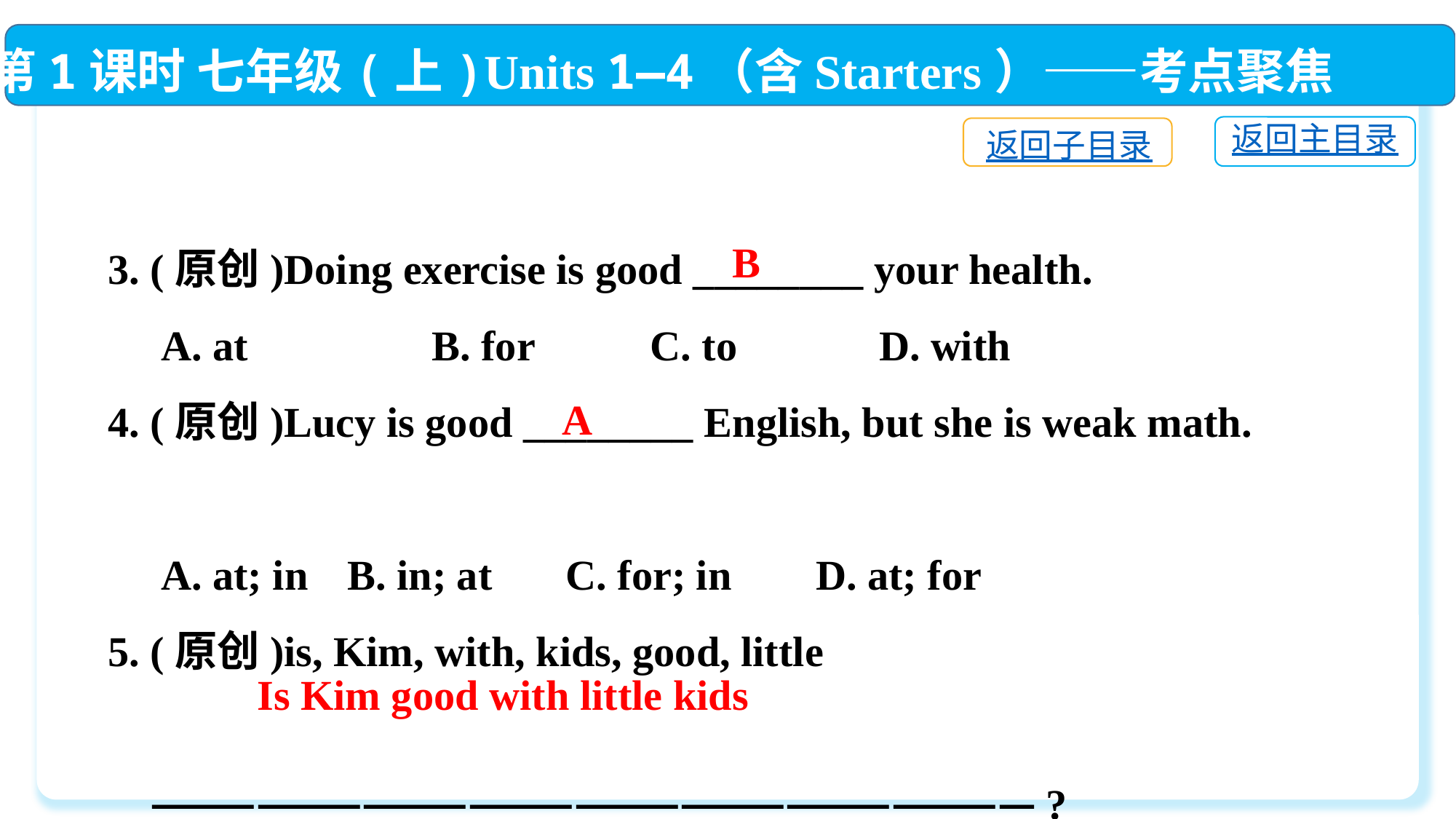

第1课时 七年级(上)Units 1—4（含Starters）——考点聚焦

返回主目录

返回子目录
3. (原创)Doing exercise is good ________ your health.
     A. at	          B. for	          C. to	           D. with
4. (原创)Lucy is good ________ English, but she is weak math.
     A. at; in	  B. in; at	  C. for; in	     D. at; for
5. (原创)is, Kim, with, kids, good, little

　—————————————————————————?

B
A
Is Kim good with little kids